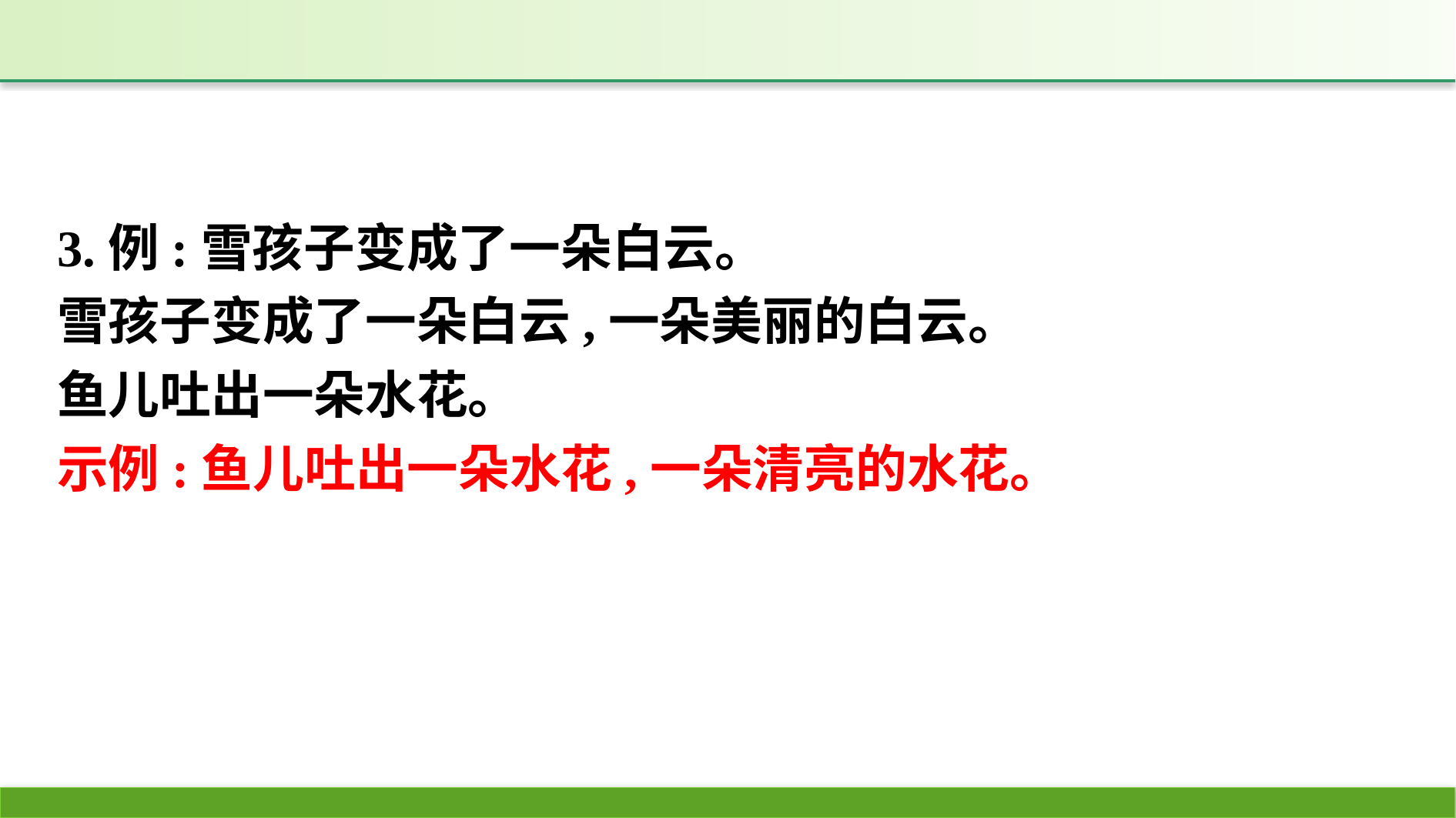

3.例:雪孩子变成了一朵白云。
雪孩子变成了一朵白云,一朵美丽的白云。
鱼儿吐出一朵水花。
示例:鱼儿吐出一朵水花,一朵清亮的水花。